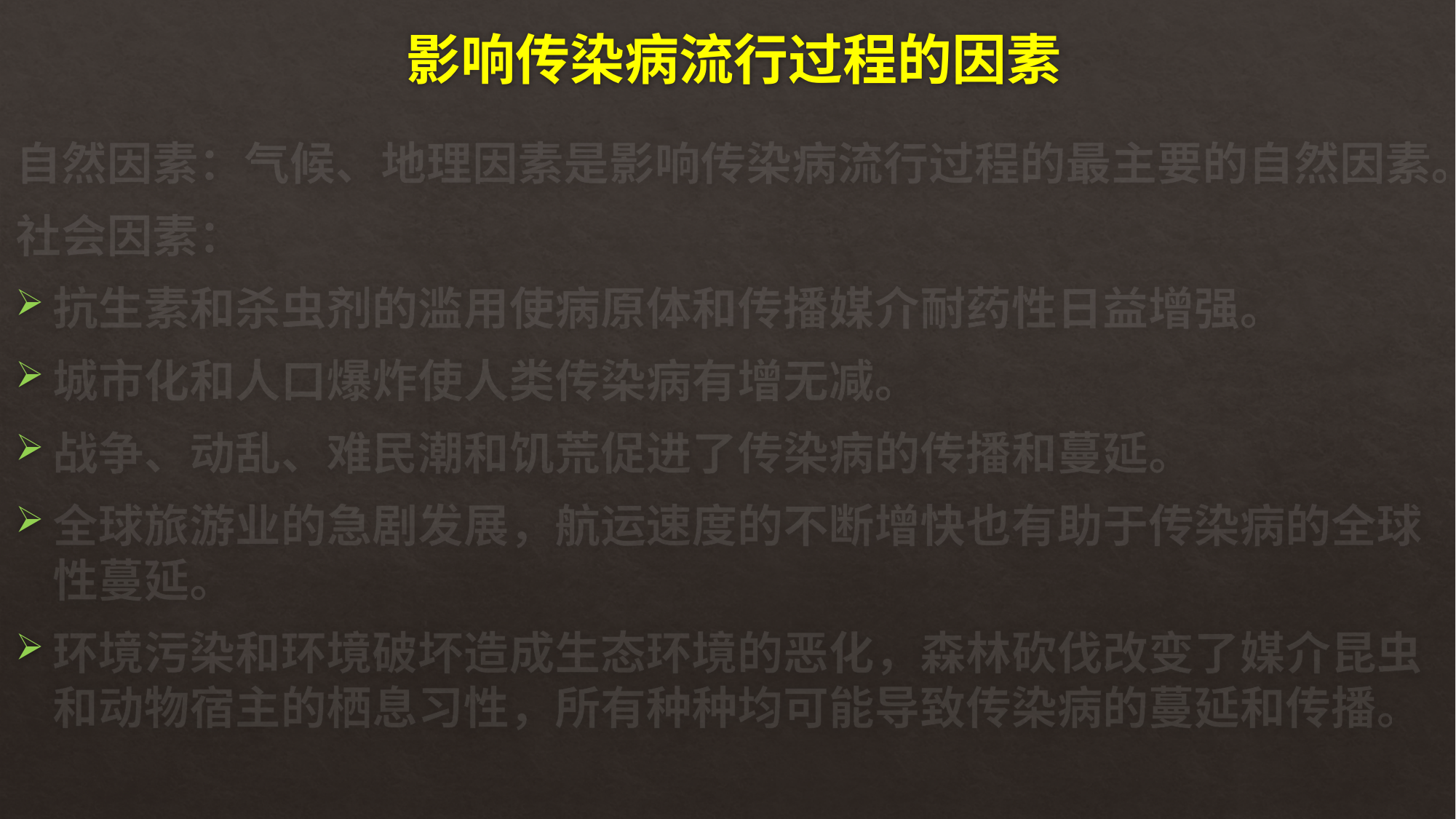

# 影响传染病流行过程的因素
自然因素：气候、地理因素是影响传染病流行过程的最主要的自然因素。
社会因素：
抗生素和杀虫剂的滥用使病原体和传播媒介耐药性日益增强。
城市化和人口爆炸使人类传染病有增无减。
战争、动乱、难民潮和饥荒促进了传染病的传播和蔓延。
全球旅游业的急剧发展，航运速度的不断增快也有助于传染病的全球性蔓延。
环境污染和环境破坏造成生态环境的恶化，森林砍伐改变了媒介昆虫和动物宿主的栖息习性，所有种种均可能导致传染病的蔓延和传播。